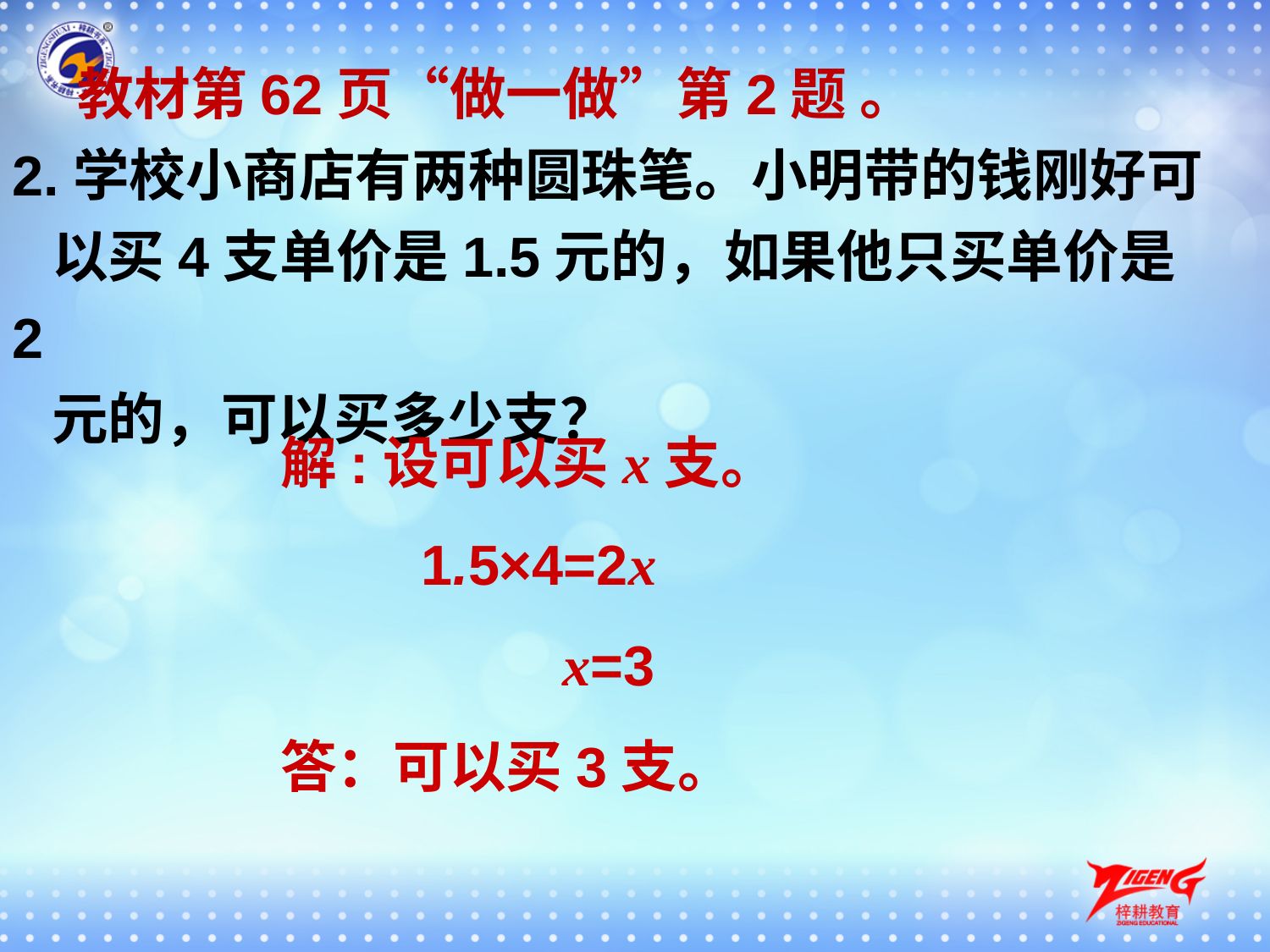

教材第62页“做一做”第2题 。
2.学校小商店有两种圆珠笔。小明带的钱刚好可
  以买4支单价是1.5元的，如果他只买单价是2
  元的，可以买多少支？
解:设可以买x支。
         1.5×4=2x
                  x=3
答：可以买3支。